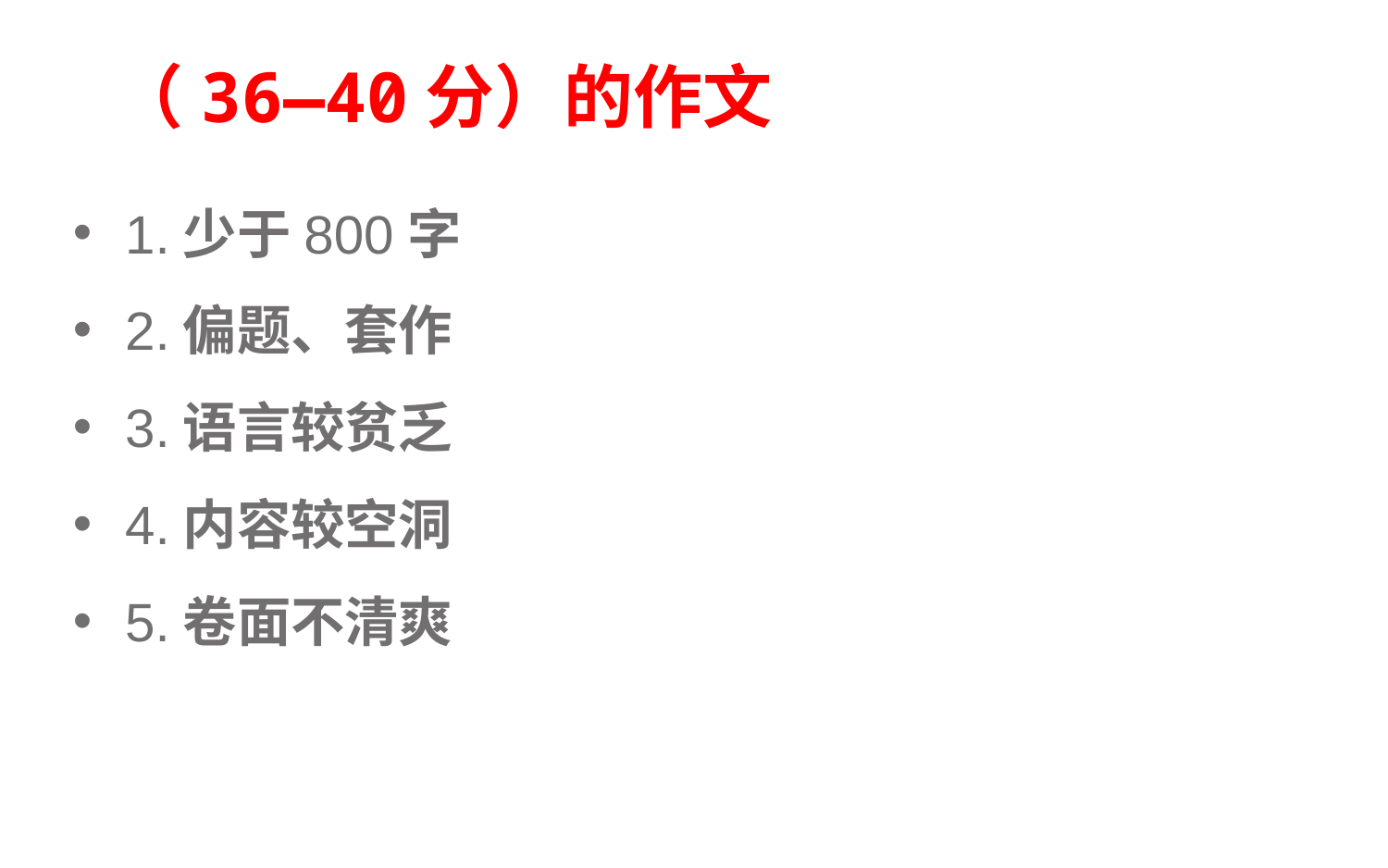

# （36—40分）的作文
1.少于800字
2.偏题、套作
3.语言较贫乏
4.内容较空洞
5.卷面不清爽